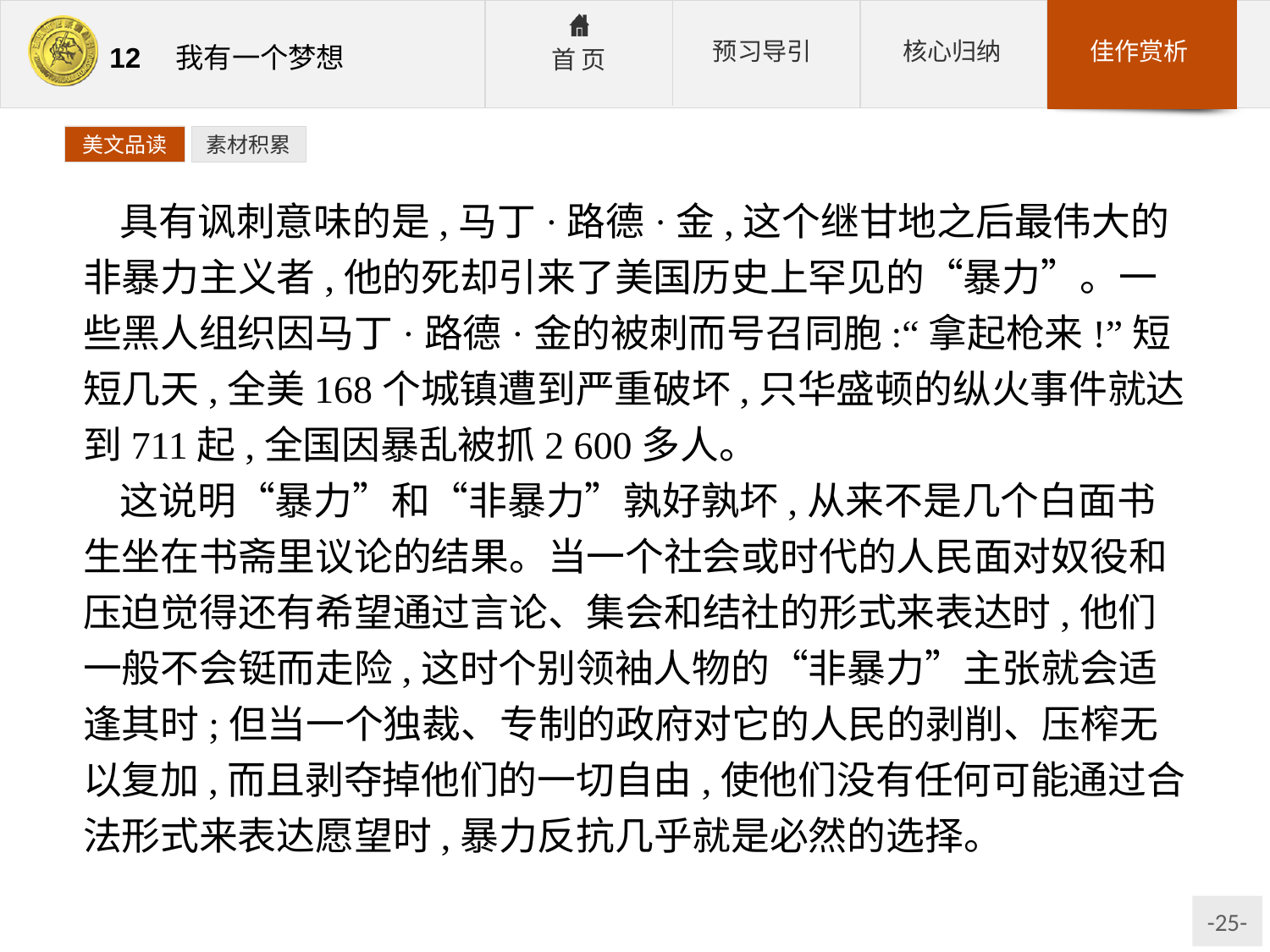

美文品读
素材积累
具有讽刺意味的是,马丁·路德·金,这个继甘地之后最伟大的非暴力主义者,他的死却引来了美国历史上罕见的“暴力”。一些黑人组织因马丁·路德·金的被刺而号召同胞:“拿起枪来!”短短几天,全美168个城镇遭到严重破坏,只华盛顿的纵火事件就达到711起,全国因暴乱被抓2 600多人。
这说明“暴力”和“非暴力”孰好孰坏,从来不是几个白面书生坐在书斋里议论的结果。当一个社会或时代的人民面对奴役和压迫觉得还有希望通过言论、集会和结社的形式来表达时,他们一般不会铤而走险,这时个别领袖人物的“非暴力”主张就会适逢其时;但当一个独裁、专制的政府对它的人民的剥削、压榨无以复加,而且剥夺掉他们的一切自由,使他们没有任何可能通过合法形式来表达愿望时,暴力反抗几乎就是必然的选择。